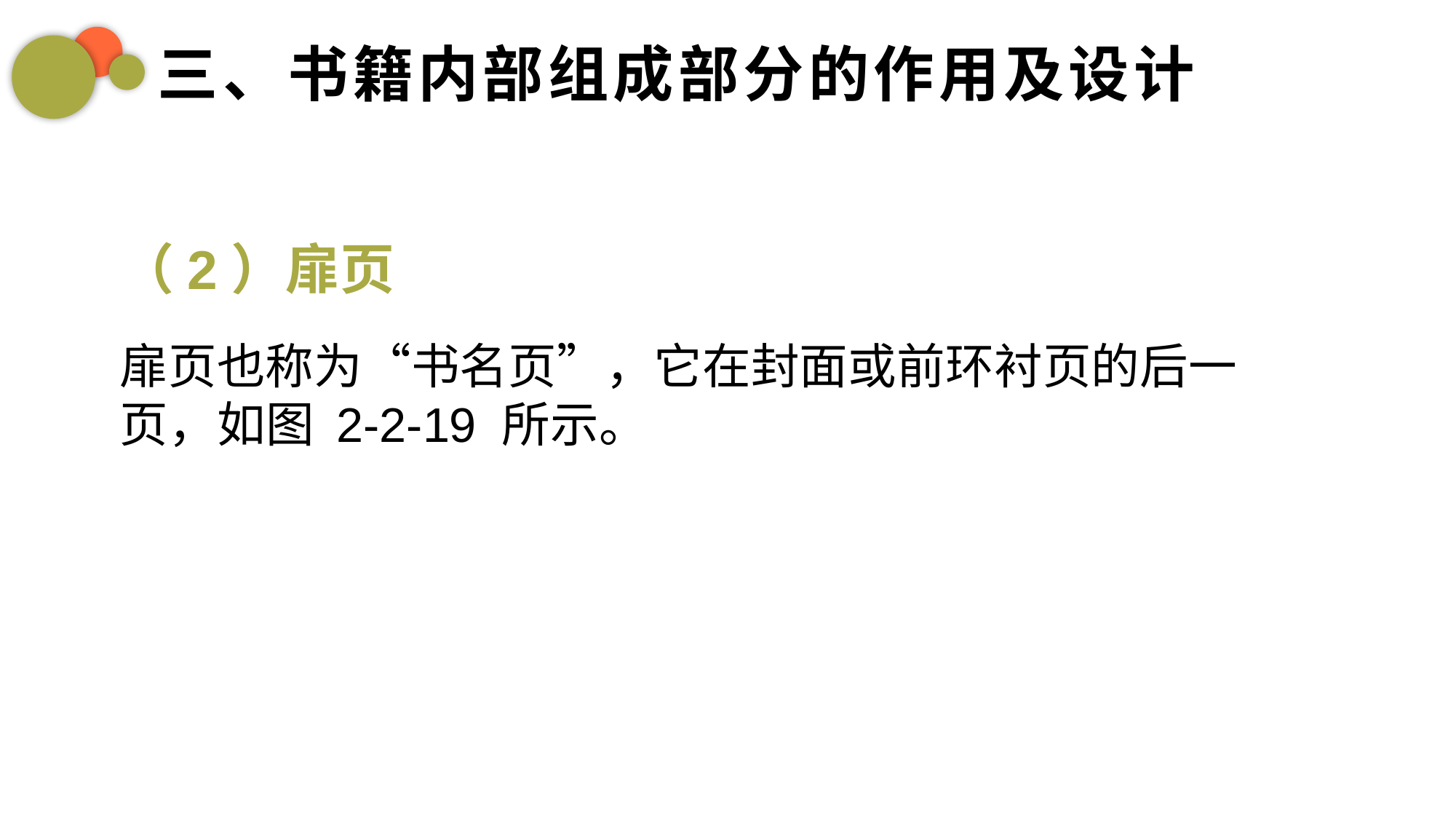

三、书籍内部组成部分的作用及设计
（2）扉页
扉页也称为“书名页”，它在封面或前环衬页的后一页，如图 2-2-19 所示。